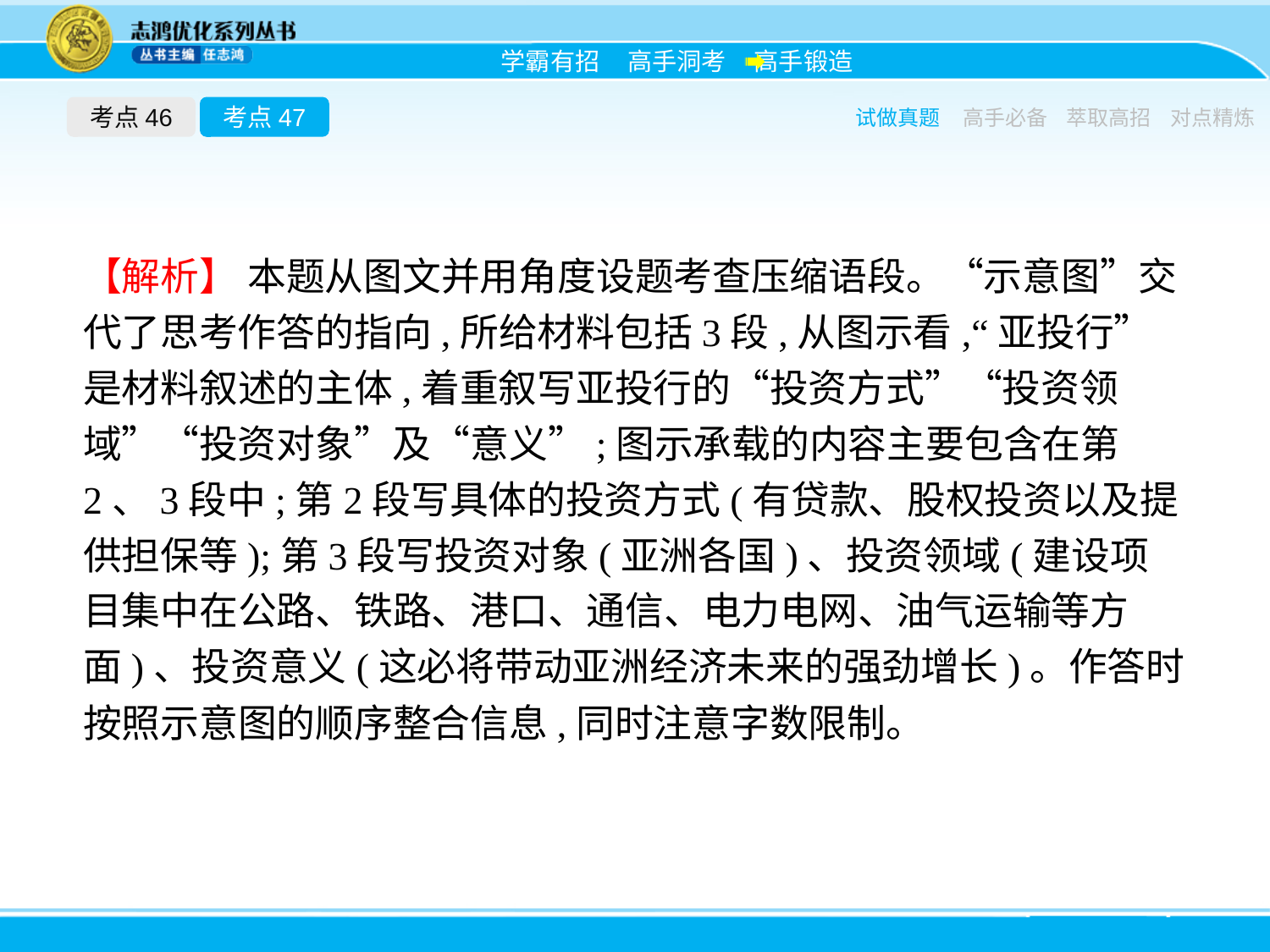

考点46
考点47
试做真题
高手必备
萃取高招
对点精炼
【解析】 本题从图文并用角度设题考查压缩语段。“示意图”交代了思考作答的指向,所给材料包括3段,从图示看,“亚投行”是材料叙述的主体,着重叙写亚投行的“投资方式”“投资领域”“投资对象”及“意义”;图示承载的内容主要包含在第2、3段中;第2段写具体的投资方式(有贷款、股权投资以及提供担保等);第3段写投资对象(亚洲各国)、投资领域(建设项目集中在公路、铁路、港口、通信、电力电网、油气运输等方面)、投资意义(这必将带动亚洲经济未来的强劲增长)。作答时按照示意图的顺序整合信息,同时注意字数限制。